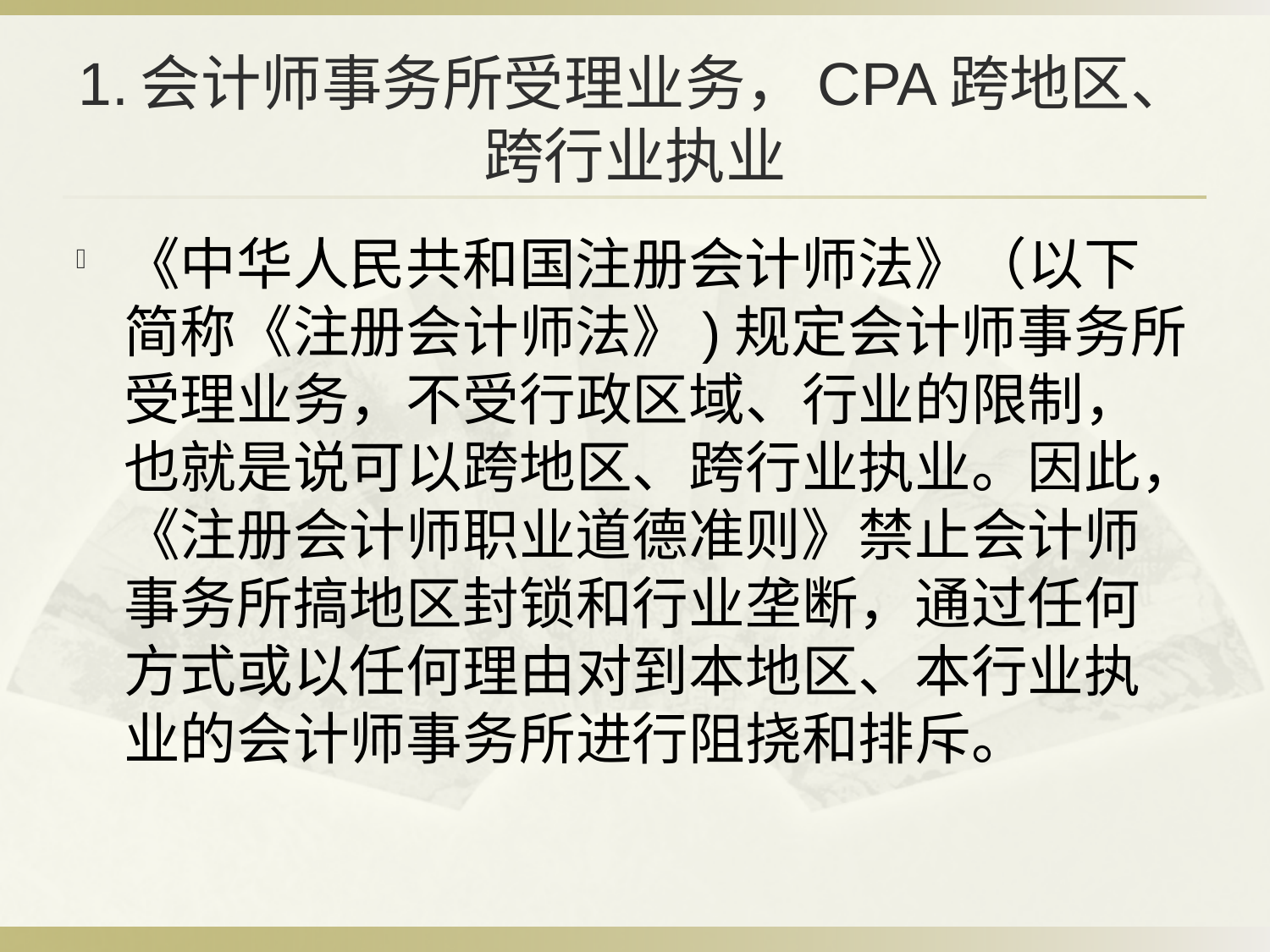

# 1.会计师事务所受理业务，CPA跨地区、跨行业执业
《中华人民共和国注册会计师法》（以下简称《注册会计师法》)规定会计师事务所受理业务，不受行政区域、行业的限制，也就是说可以跨地区、跨行业执业。因此，《注册会计师职业道德准则》禁止会计师事务所搞地区封锁和行业垄断，通过任何方式或以任何理由对到本地区、本行业执业的会计师事务所进行阻挠和排斥。